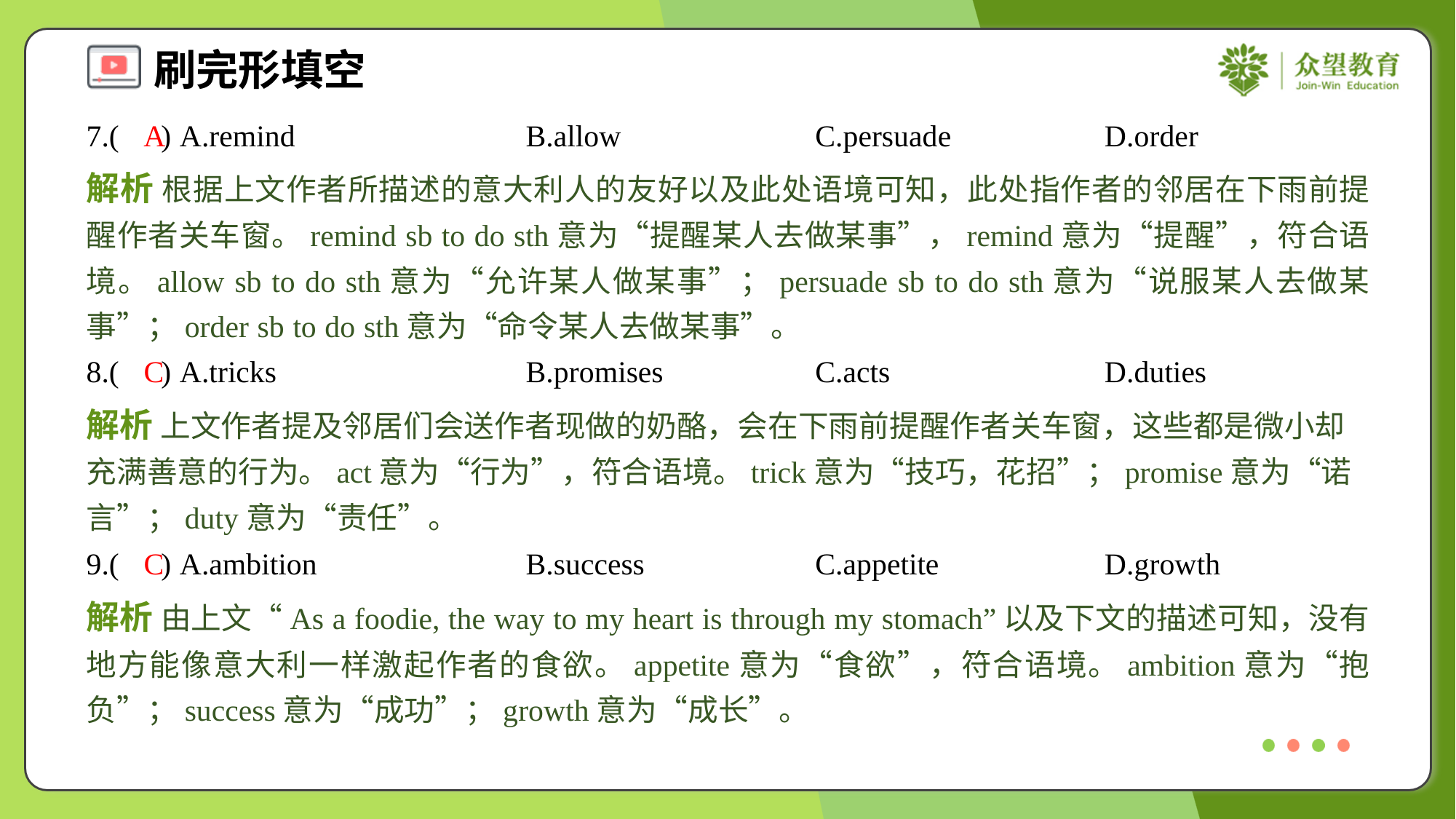

7.(     ) A.remind	B.allow	C.persuade	D.order
A
解析 根据上文作者所描述的意大利人的友好以及此处语境可知，此处指作者的邻居在下雨前提醒作者关车窗。remind sb to do sth意为“提醒某人去做某事”，remind意为“提醒”，符合语境。allow sb to do sth意为“允许某人做某事”；persuade sb to do sth意为“说服某人去做某事”；order sb to do sth意为“命令某人去做某事”。
8.(     ) A.tricks	B.promises	C.acts	D.duties
C
解析 上文作者提及邻居们会送作者现做的奶酪，会在下雨前提醒作者关车窗，这些都是微小却充满善意的行为。act意为“行为”，符合语境。trick意为“技巧，花招”；promise意为“诺言”；duty意为“责任”。
9.(     ) A.ambition	B.success	C.appetite	D.growth
C
解析 由上文“As a foodie, the way to my heart is through my stomach”以及下文的描述可知，没有地方能像意大利一样激起作者的食欲。appetite意为“食欲”，符合语境。ambition意为“抱负”；success意为“成功”；growth意为“成长”。